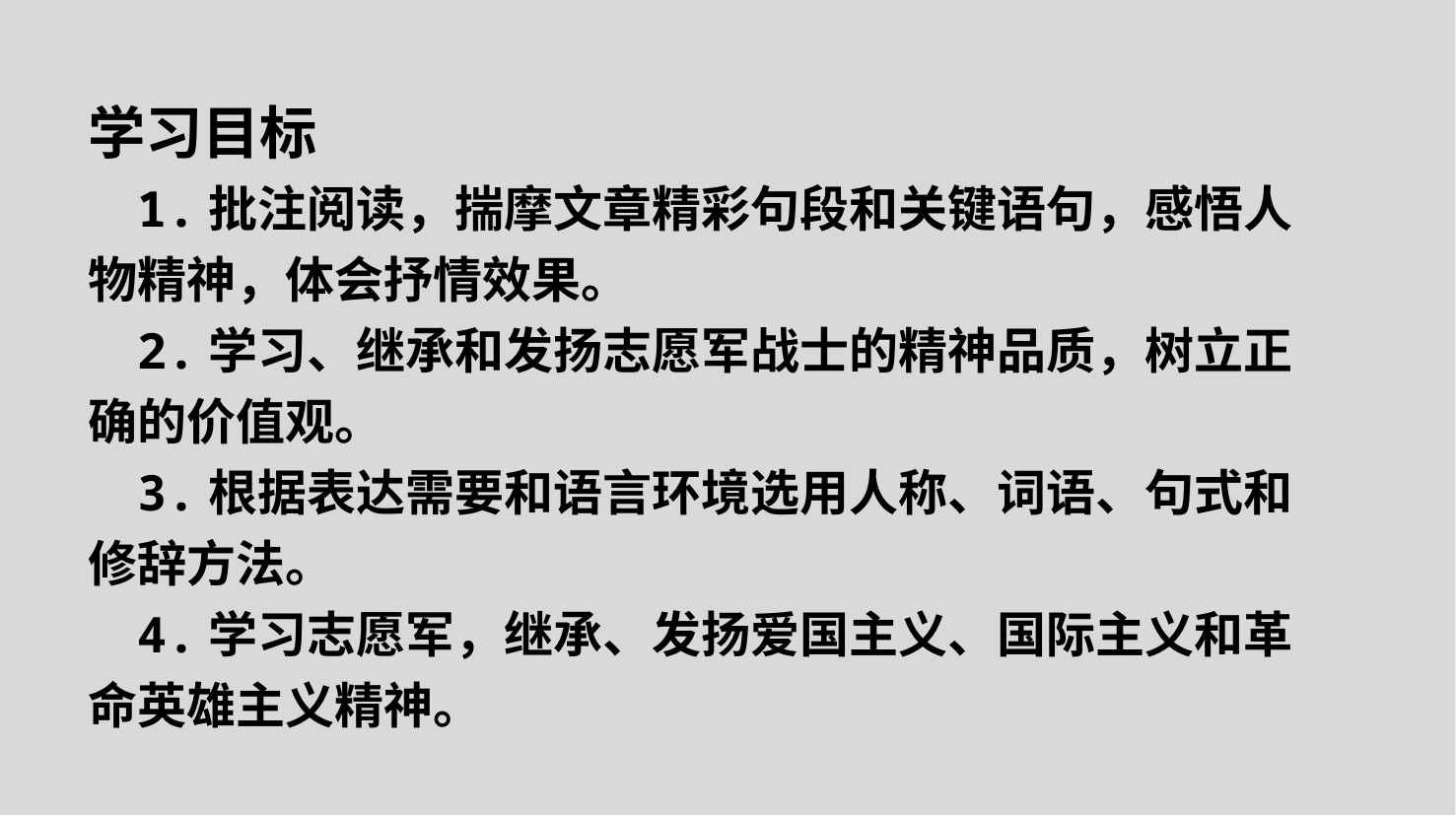

学习目标
1.批注阅读，揣摩文章精彩句段和关键语句，感悟人物精神，体会抒情效果。
2.学习、继承和发扬志愿军战士的精神品质，树立正确的价值观。
3.根据表达需要和语言环境选用人称、词语、句式和修辞方法。
4.学习志愿军，继承、发扬爱国主义、国际主义和革命英雄主义精神。